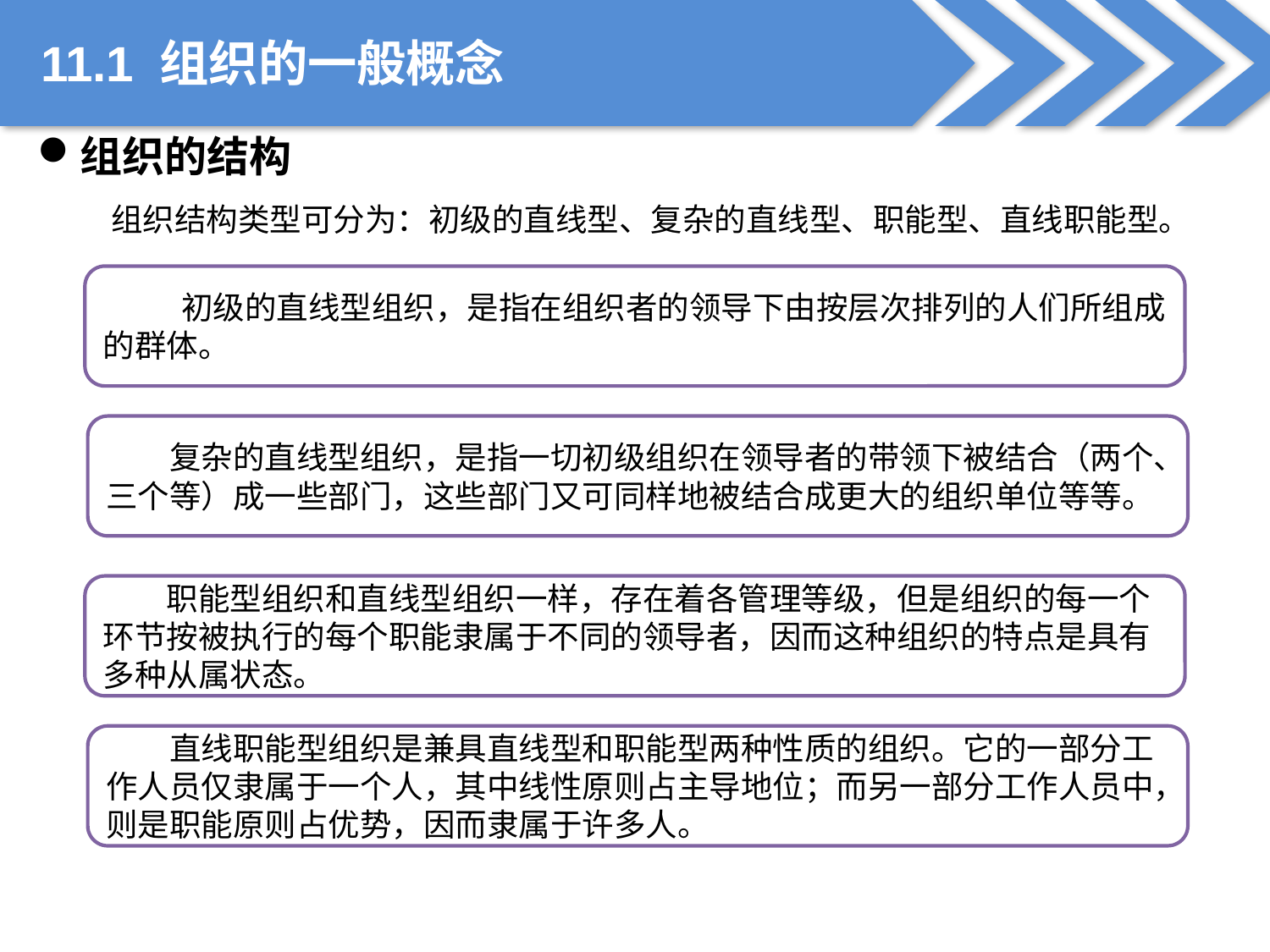

11.1 组织的一般概念
组织的结构
组织结构类型可分为：初级的直线型、复杂的直线型、职能型、直线职能型。
 初级的直线型组织，是指在组织者的领导下由按层次排列的人们所组成的群体。
复杂的直线型组织，是指一切初级组织在领导者的带领下被结合（两个、三个等）成一些部门，这些部门又可同样地被结合成更大的组织单位等等。
职能型组织和直线型组织一样，存在着各管理等级，但是组织的每一个环节按被执行的每个职能隶属于不同的领导者，因而这种组织的特点是具有多种从属状态。
直线职能型组织是兼具直线型和职能型两种性质的组织。它的一部分工作人员仅隶属于一个人，其中线性原则占主导地位；而另一部分工作人员中，则是职能原则占优势，因而隶属于许多人。